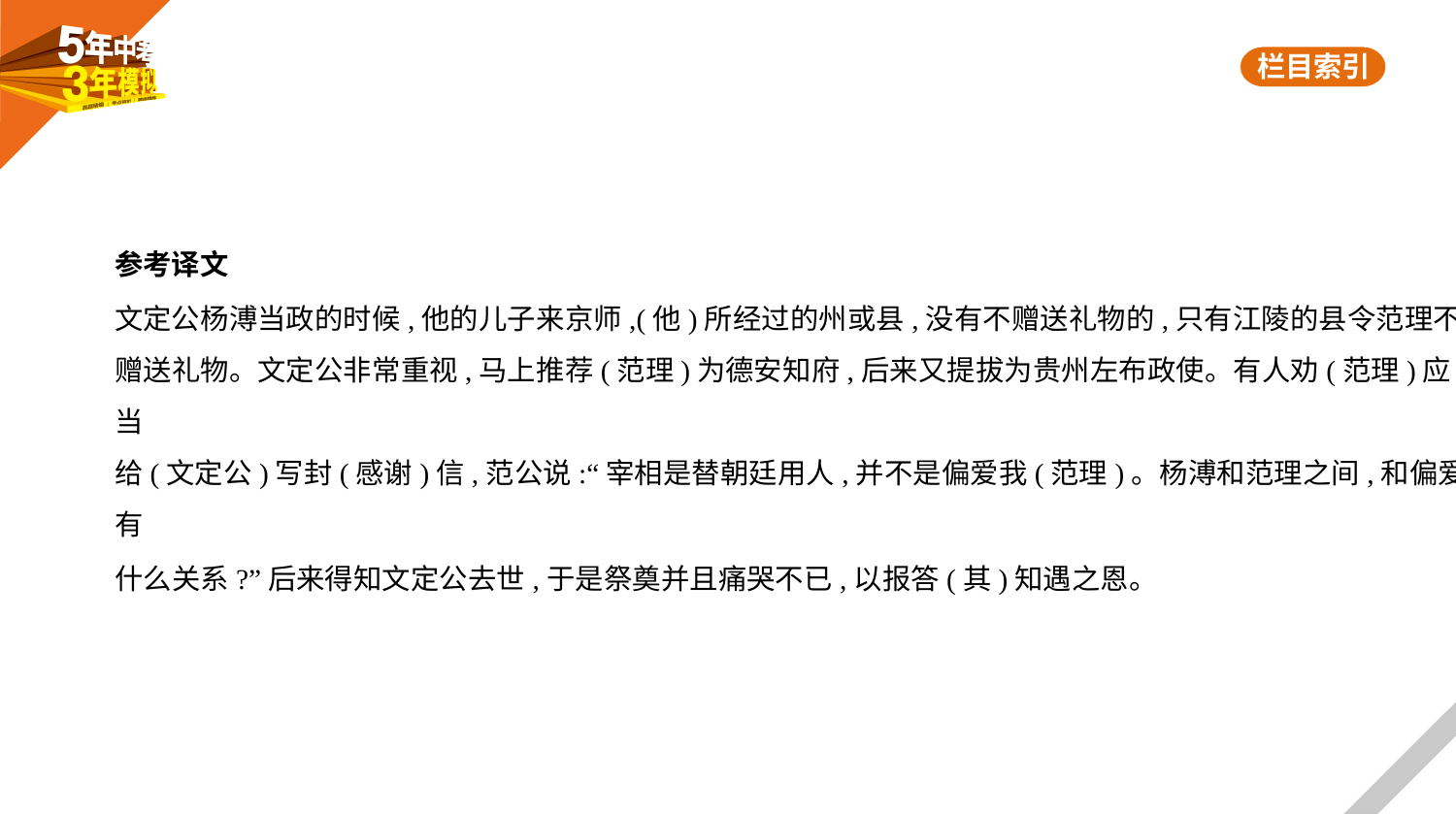

参考译文
文定公杨溥当政的时候,他的儿子来京师,(他)所经过的州或县,没有不赠送礼物的,只有江陵的县令范理不
赠送礼物。文定公非常重视,马上推荐(范理)为德安知府,后来又提拔为贵州左布政使。有人劝(范理)应当
给(文定公)写封(感谢)信,范公说:“宰相是替朝廷用人,并不是偏爱我(范理)。杨溥和范理之间,和偏爱有
什么关系?”后来得知文定公去世,于是祭奠并且痛哭不已,以报答(其)知遇之恩。